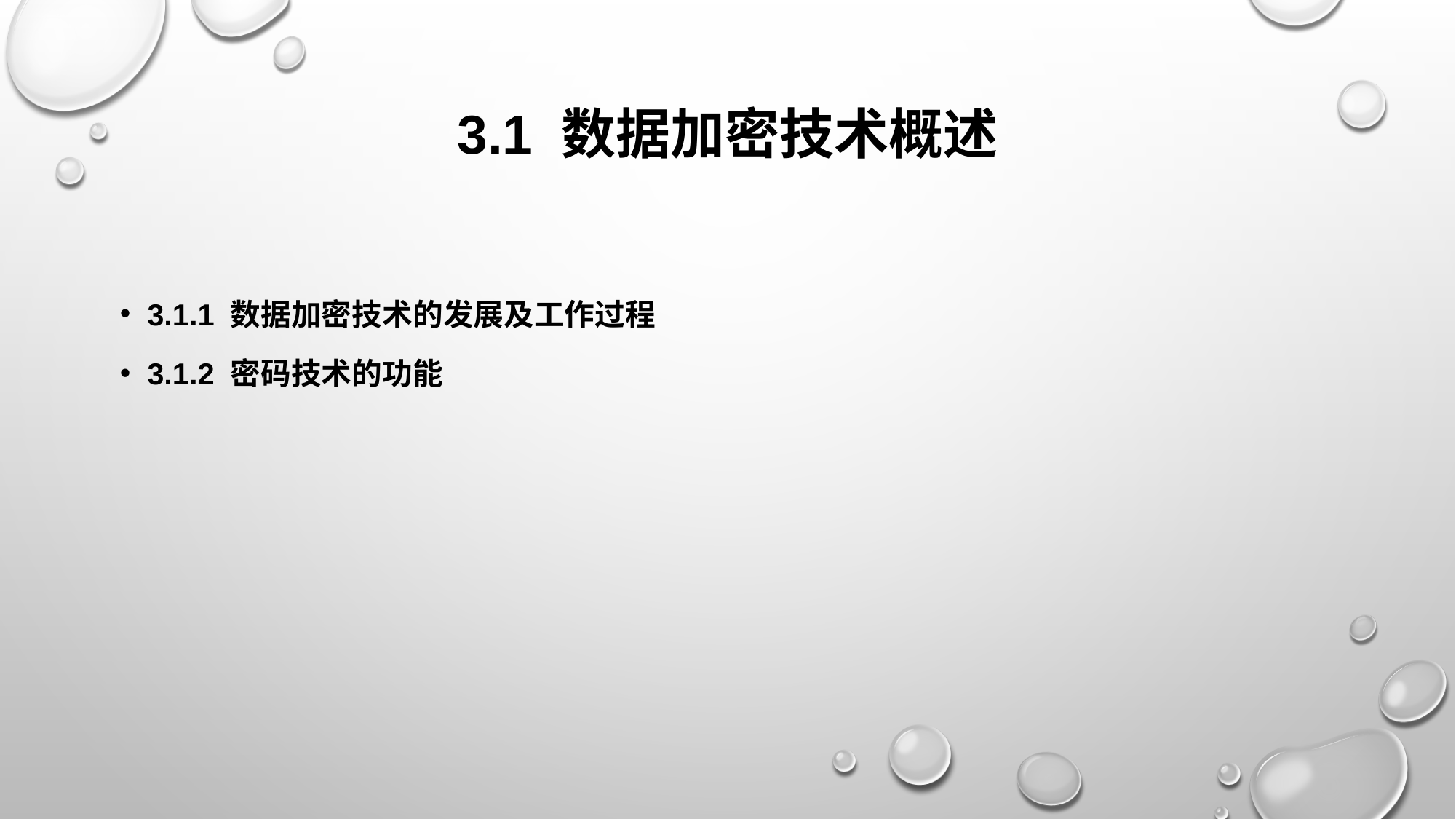

# 3.1 数据加密技术概述
3.1.1 数据加密技术的发展及工作过程
3.1.2 密码技术的功能